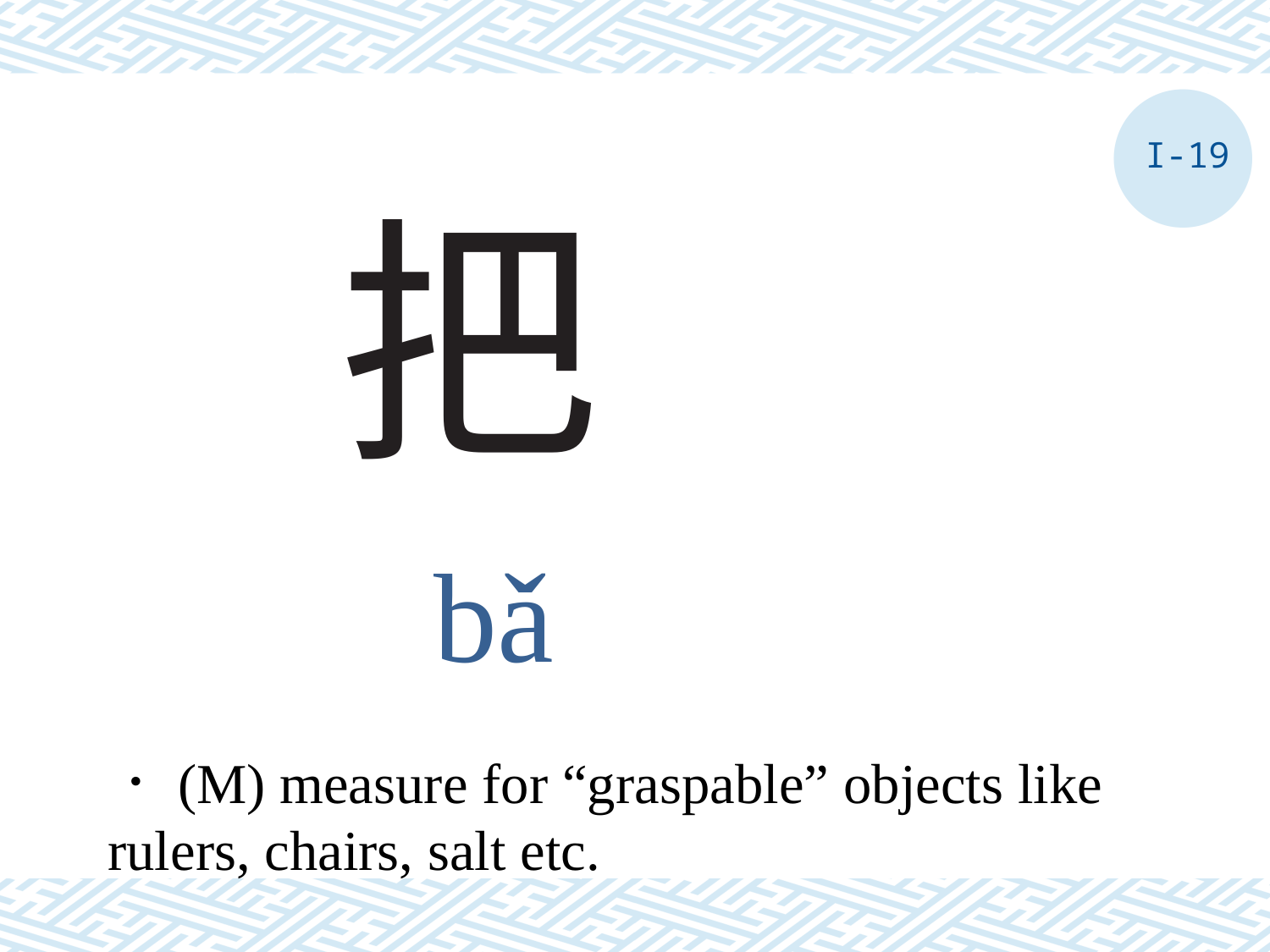

I-19

# 把
bǎ
．(M) measure for “graspable” objects like rulers, chairs, salt etc.